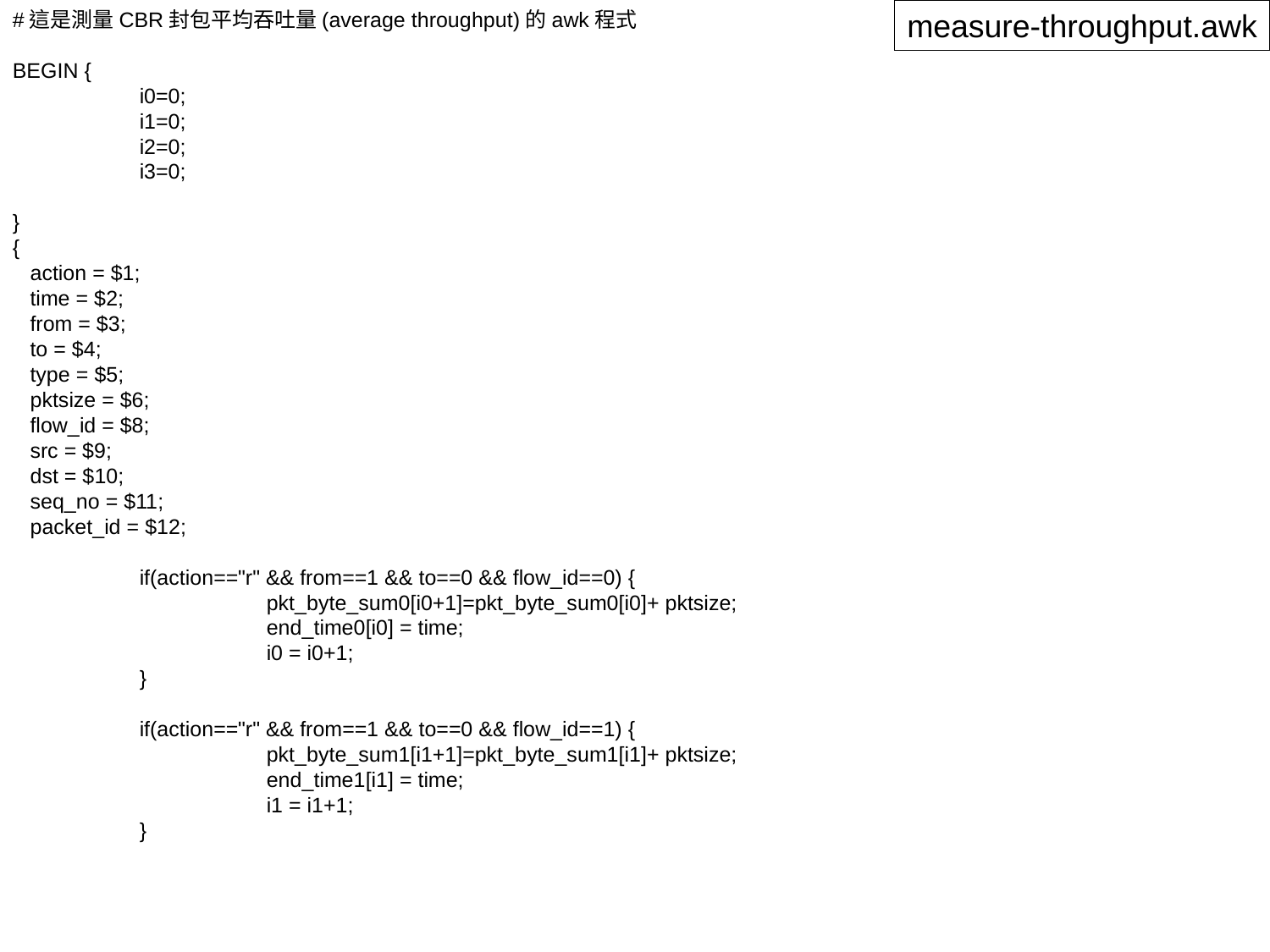

#這是測量CBR封包平均吞吐量(average throughput)的awk程式

BEGIN {
	i0=0;
	i1=0;
	i2=0;
	i3=0;

}
{
   action = $1;
   time = $2;
   from = $3;
   to = $4;
   type = $5;
   pktsize = $6;
   flow_id = $8;
   src = $9;
   dst = $10;
   seq_no = $11;
   packet_id = $12;

 	if(action=="r" && from==1 && to==0 && flow_id==0) {
 		pkt_byte_sum0[i0+1]=pkt_byte_sum0[i0]+ pktsize;
		end_time0[i0] = time;
		i0 = i0+1;
	}

	if(action=="r" && from==1 && to==0 && flow_id==1) {
 		pkt_byte_sum1[i1+1]=pkt_byte_sum1[i1]+ pktsize;
		end_time1[i1] = time;
		i1 = i1+1;
	}

measure-throughput.awk